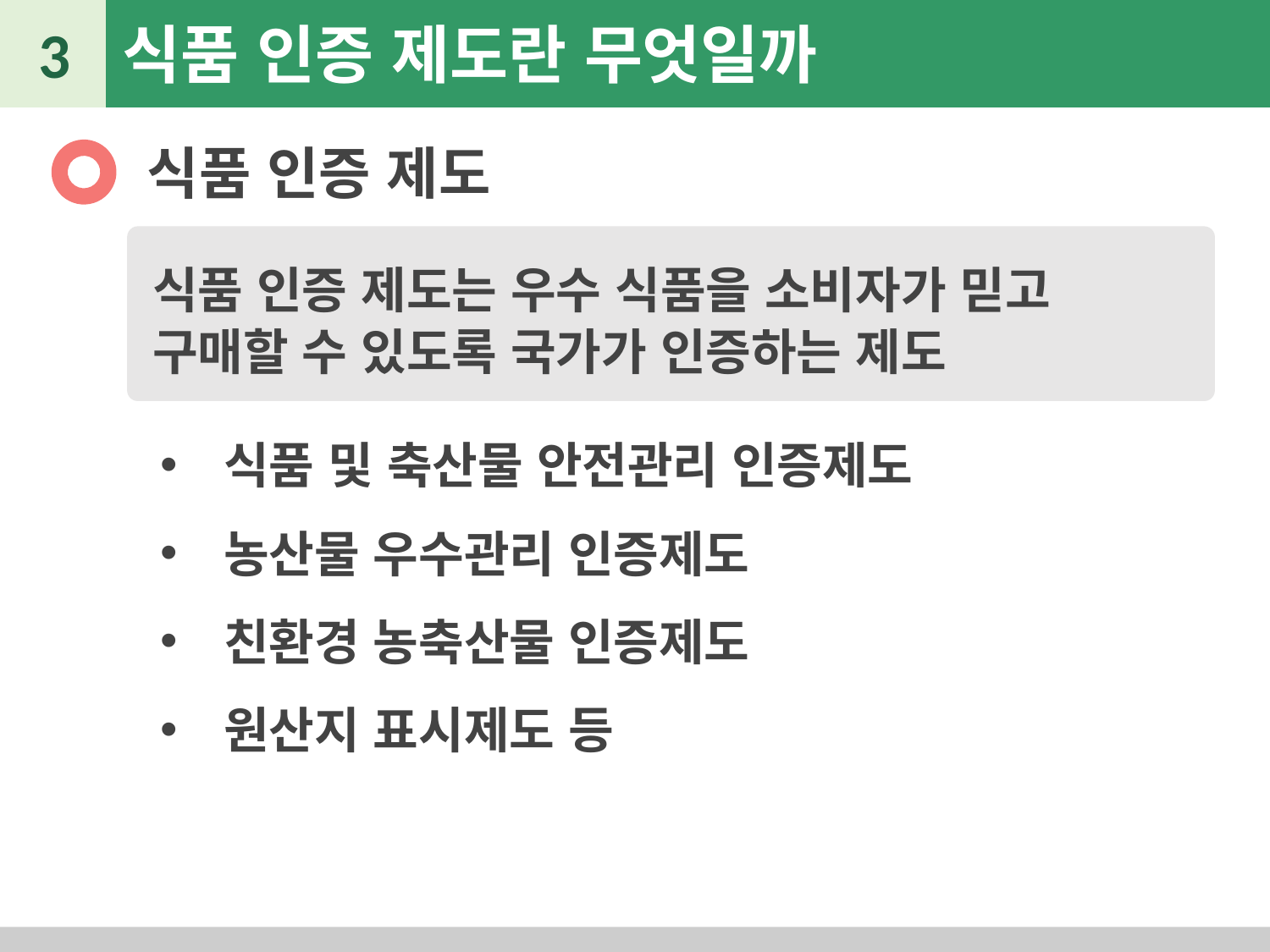

3
식품 인증 제도란 무엇일까
식품 인증 제도

식품 인증 제도는 우수 식품을 소비자가 믿고 구매할 수 있도록 국가가 인증하는 제도
식품 및 축산물 안전관리 인증제도
농산물 우수관리 인증제도
친환경 농축산물 인증제도
원산지 표시제도 등